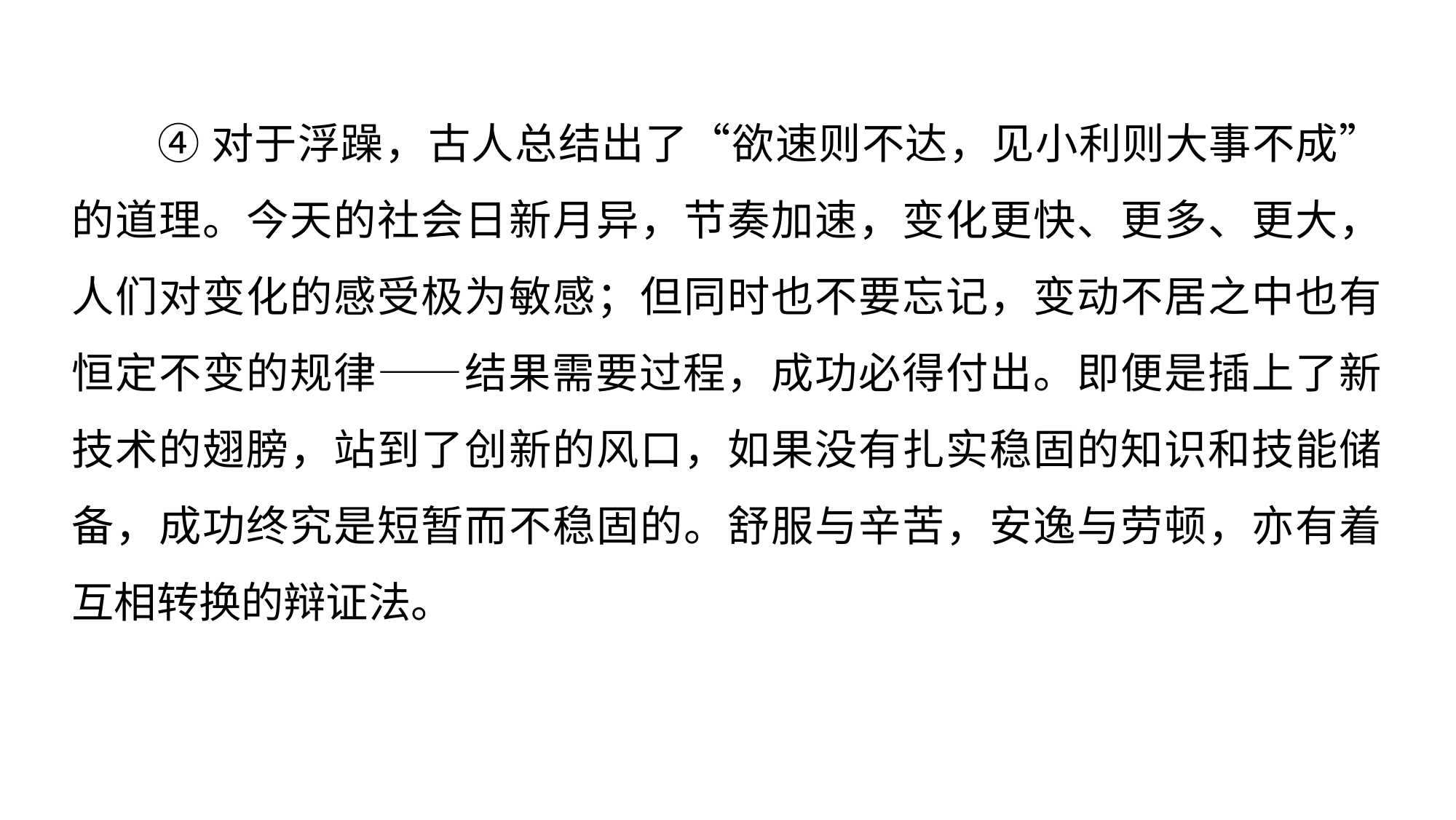

④对于浮躁，古人总结出了“欲速则不达，见小利则大事不成”的道理。今天的社会日新月异，节奏加速，变化更快、更多、更大，人们对变化的感受极为敏感；但同时也不要忘记，变动不居之中也有恒定不变的规律——结果需要过程，成功必得付出。即便是插上了新技术的翅膀，站到了创新的风口，如果没有扎实稳固的知识和技能储备，成功终究是短暂而不稳固的。舒服与辛苦，安逸与劳顿，亦有着互相转换的辩证法。